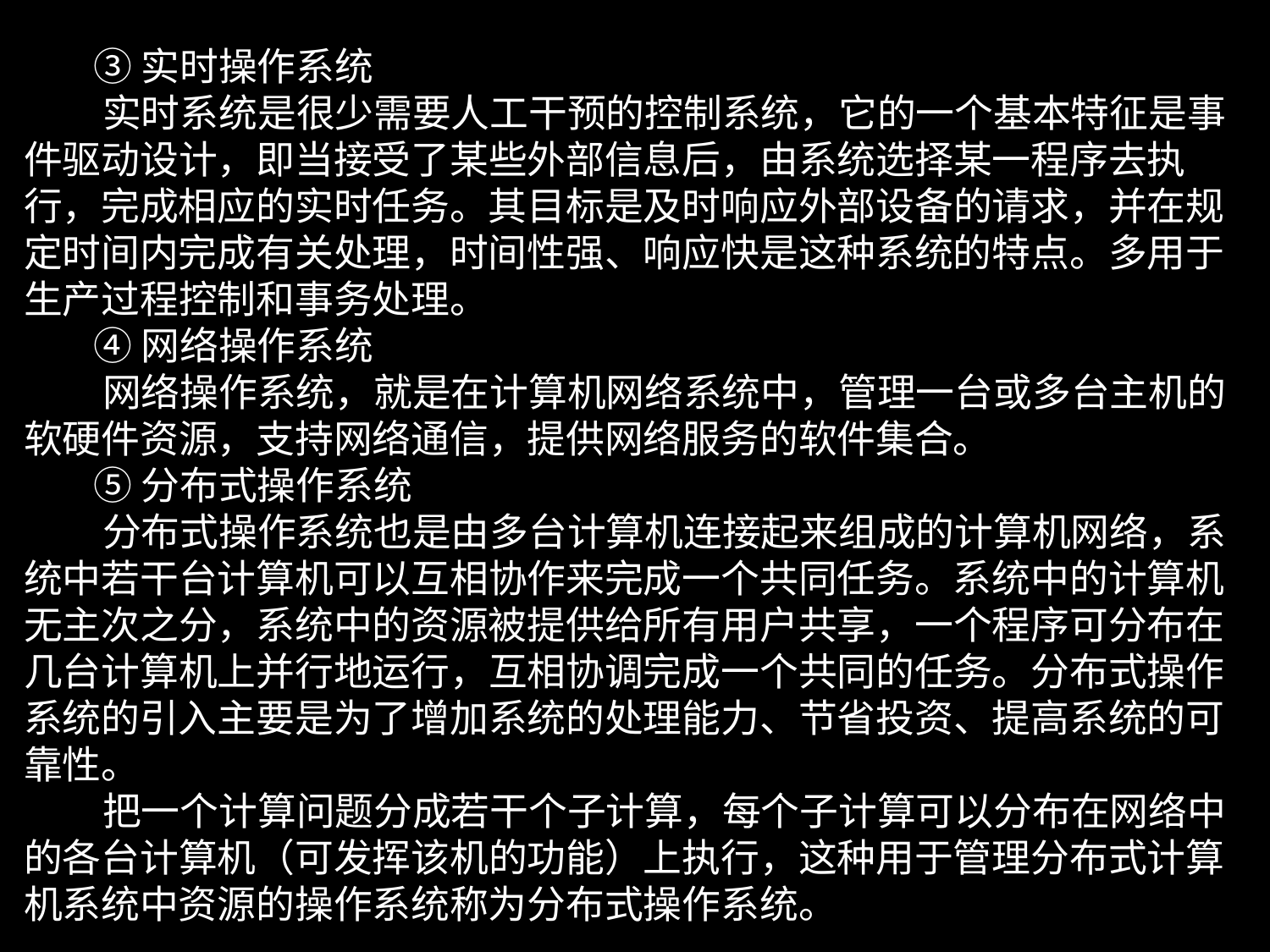

③实时操作系统
        实时系统是很少需要人工干预的控制系统，它的一个基本特征是事件驱动设计，即当接受了某些外部信息后，由系统选择某一程序去执行，完成相应的实时任务。其目标是及时响应外部设备的请求，并在规定时间内完成有关处理，时间性强、响应快是这种系统的特点。多用于生产过程控制和事务处理。
        ④网络操作系统
        网络操作系统，就是在计算机网络系统中，管理一台或多台主机的软硬件资源，支持网络通信，提供网络服务的软件集合。
        ⑤分布式操作系统
        分布式操作系统也是由多台计算机连接起来组成的计算机网络，系统中若干台计算机可以互相协作来完成一个共同任务。系统中的计算机无主次之分，系统中的资源被提供给所有用户共享，一个程序可分布在几台计算机上并行地运行，互相协调完成一个共同的任务。分布式操作系统的引入主要是为了增加系统的处理能力、节省投资、提高系统的可靠性。
        把一个计算问题分成若干个子计算，每个子计算可以分布在网络中的各台计算机（可发挥该机的功能）上执行，这种用于管理分布式计算机系统中资源的操作系统称为分布式操作系统。